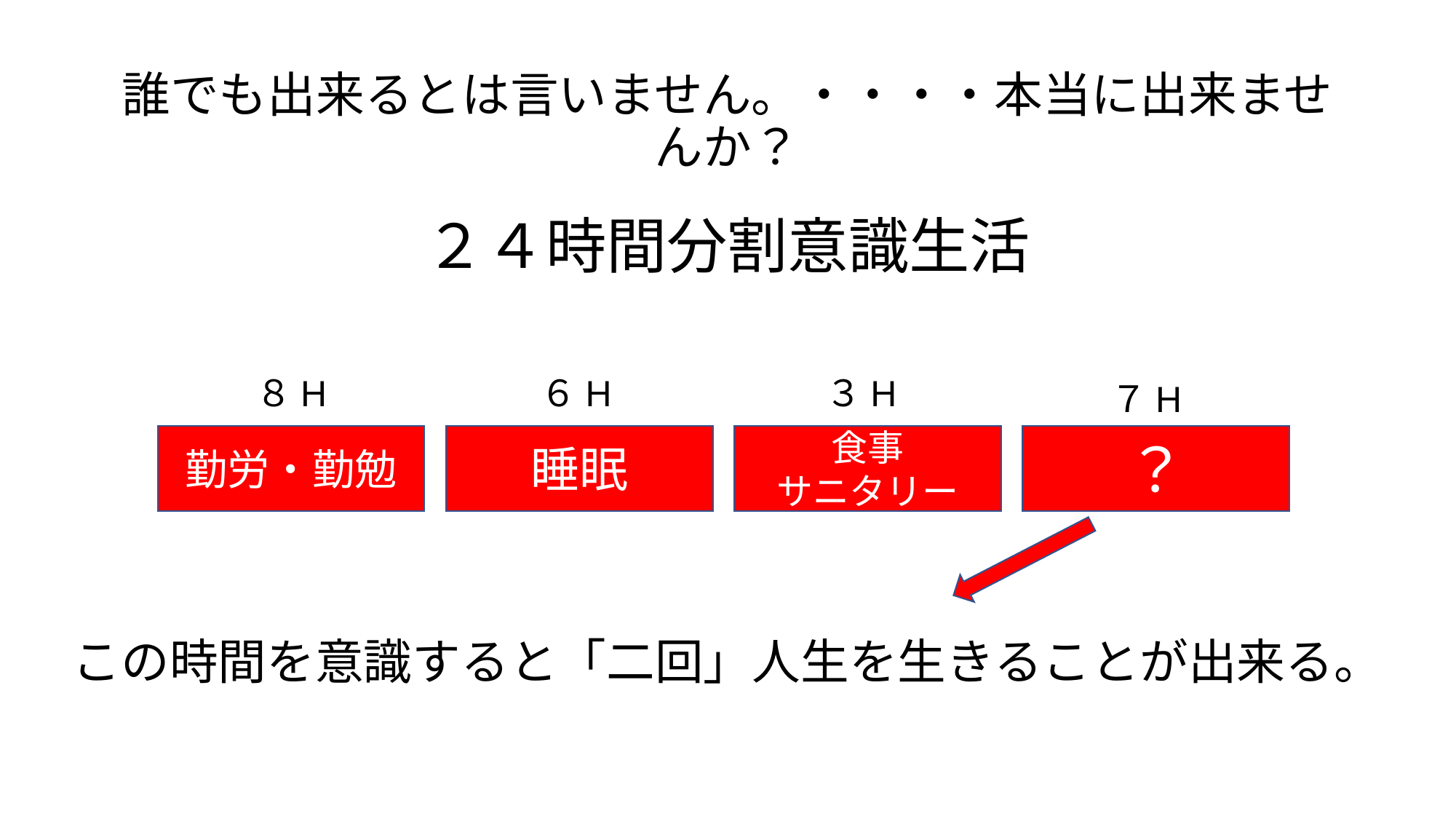

# 誰でも出来るとは言いません。・・・・本当に出来ませんか？
２４時間分割意識生活
３H
８H
６H
７H
勤労・勤勉
睡眠
食事
サニタリー
？

この時間を意識すると「二回」人生を生きることが出来る。